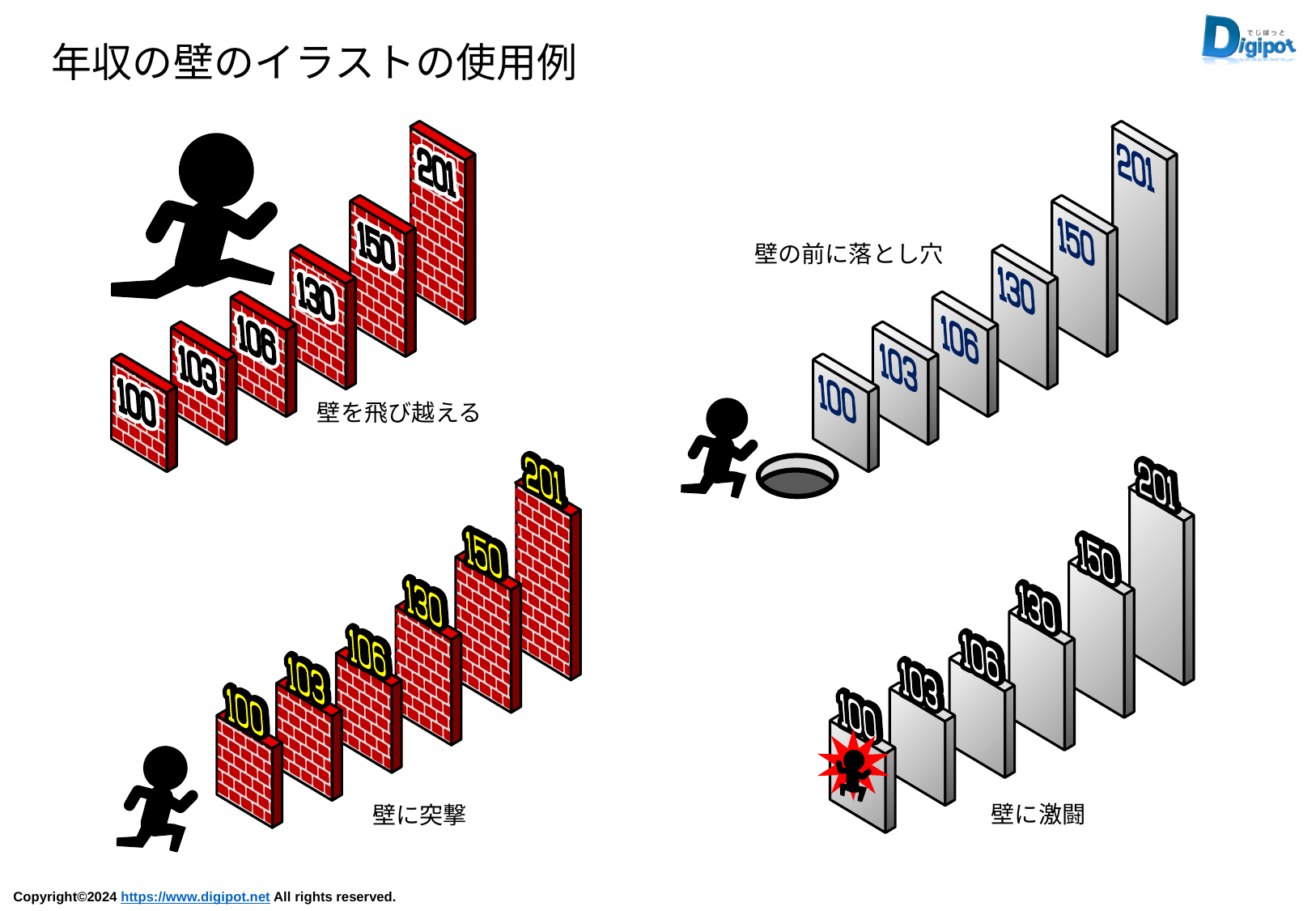

年収の壁のイラストの使用例

壁の前に落とし穴
壁を飛び越える

壁に激闘
壁に突撃